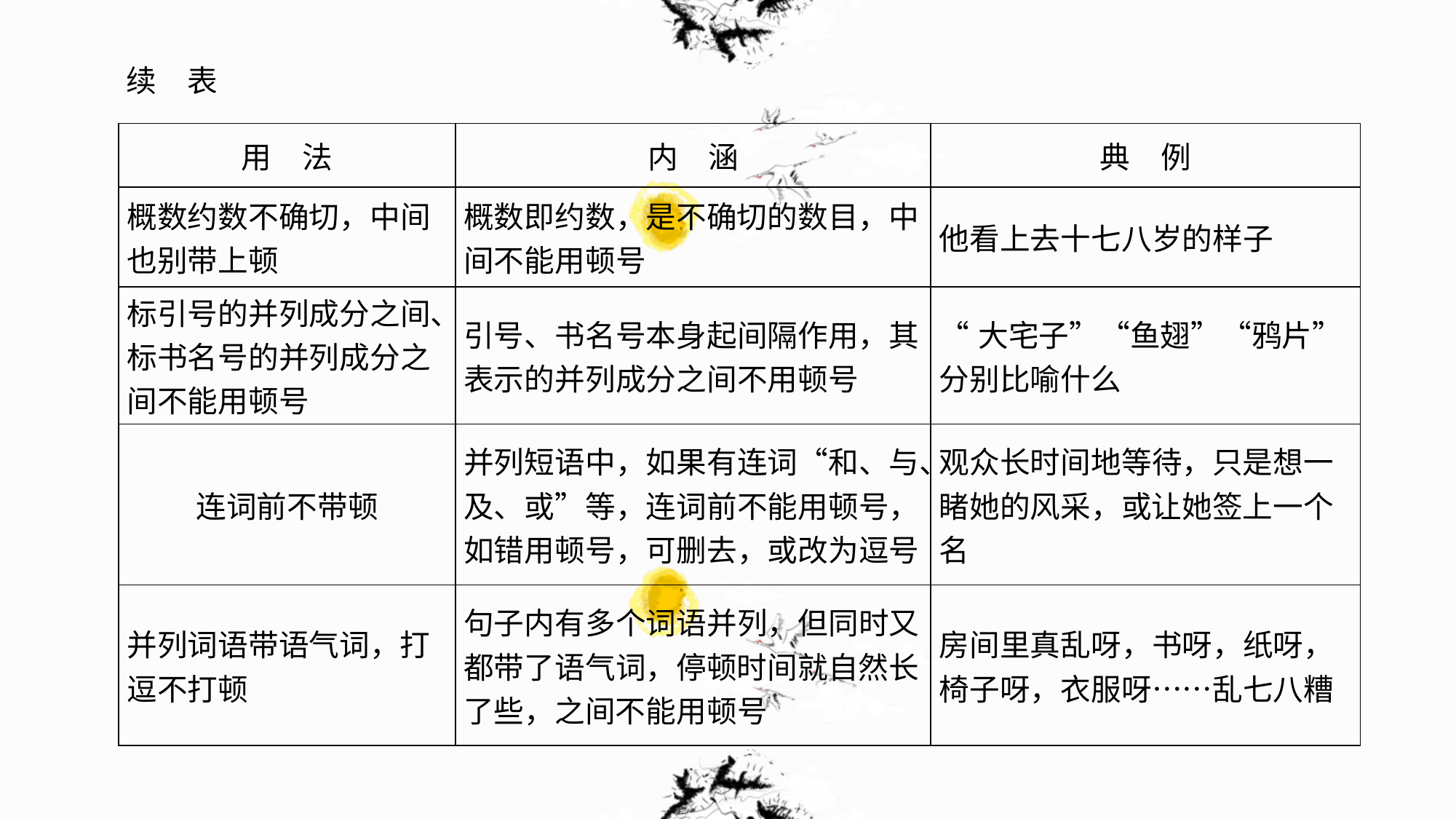

续　表
| 用　法 | 内　涵 | 典　例 |
| --- | --- | --- |
| 概数约数不确切，中间也别带上顿 | 概数即约数，是不确切的数目，中间不能用顿号 | 他看上去十七八岁的样子 |
| 标引号的并列成分之间、标书名号的并列成分之间不能用顿号 | 引号、书名号本身起间隔作用，其表示的并列成分之间不用顿号 | “大宅子”“鱼翅”“鸦片”分别比喻什么 |
| 连词前不带顿 | 并列短语中，如果有连词“和、与、及、或”等，连词前不能用顿号，如错用顿号，可删去，或改为逗号 | 观众长时间地等待，只是想一睹她的风采，或让她签上一个名 |
| 并列词语带语气词，打逗不打顿 | 句子内有多个词语并列，但同时又都带了语气词，停顿时间就自然长了些，之间不能用顿号 | 房间里真乱呀，书呀，纸呀，椅子呀，衣服呀……乱七八糟 |